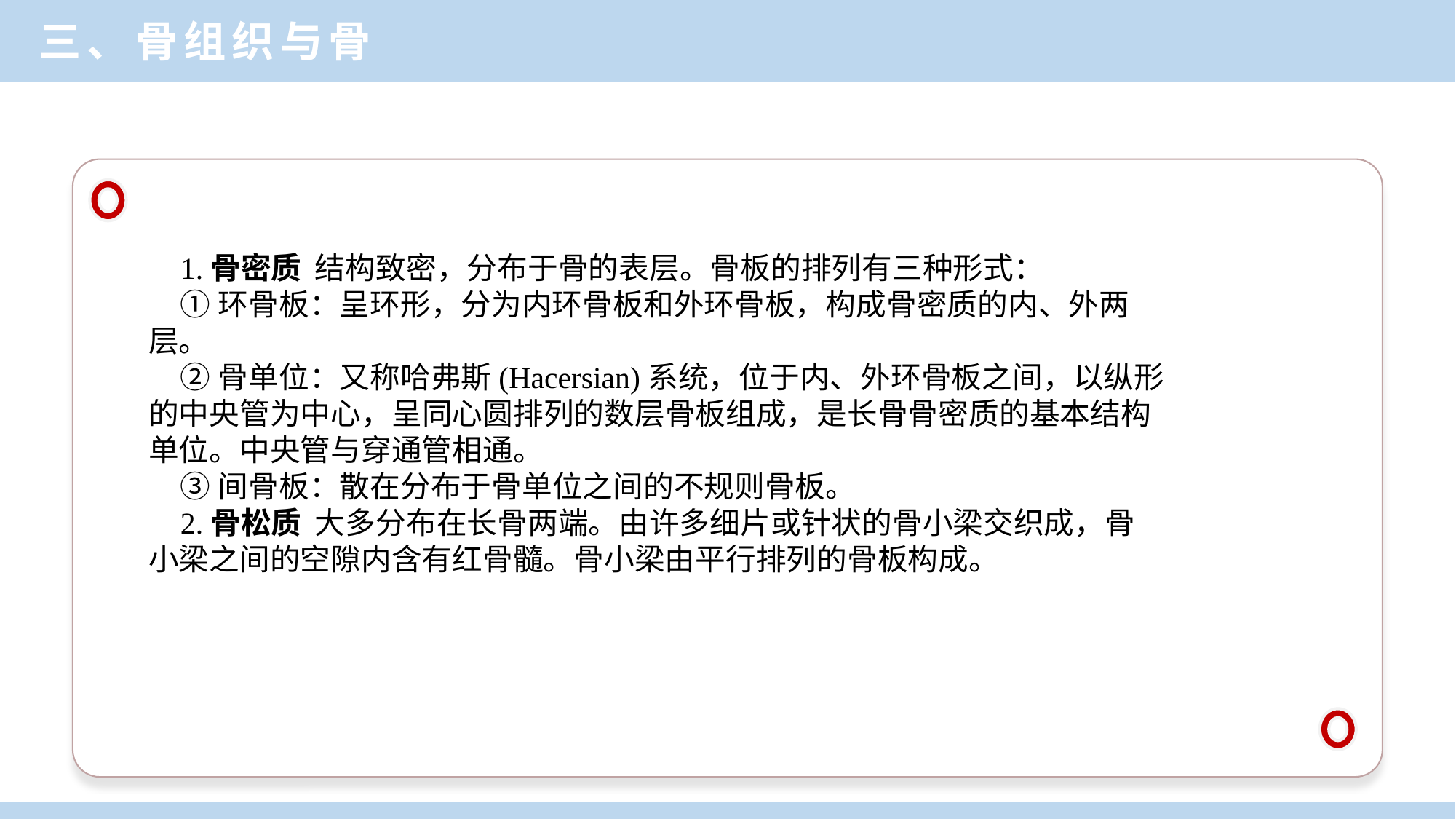

三、骨组织与骨

1.骨密质  结构致密，分布于骨的表层。骨板的排列有三种形式：
①环骨板：呈环形，分为内环骨板和外环骨板，构成骨密质的内、外两层。
②骨单位：又称哈弗斯(Hacersian)系统，位于内、外环骨板之间，以纵形的中央管为中心，呈同心圆排列的数层骨板组成，是长骨骨密质的基本结构单位。中央管与穿通管相通。
③间骨板：散在分布于骨单位之间的不规则骨板。
2.骨松质  大多分布在长骨两端。由许多细片或针状的骨小梁交织成，骨小梁之间的空隙内含有红骨髓。骨小梁由平行排列的骨板构成。